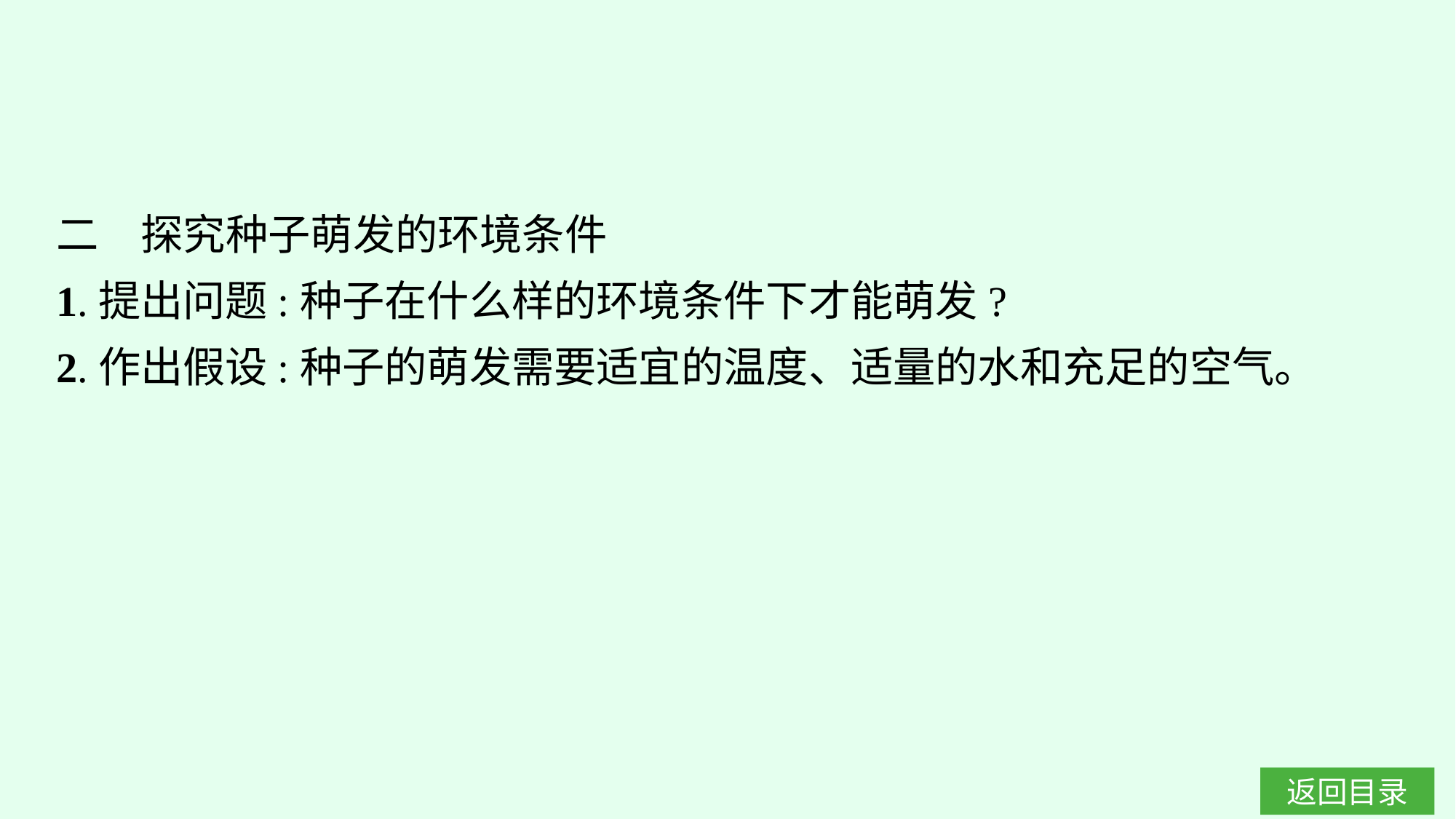

二　探究种子萌发的环境条件
1.提出问题:种子在什么样的环境条件下才能萌发?
2.作出假设:种子的萌发需要适宜的温度、适量的水和充足的空气。